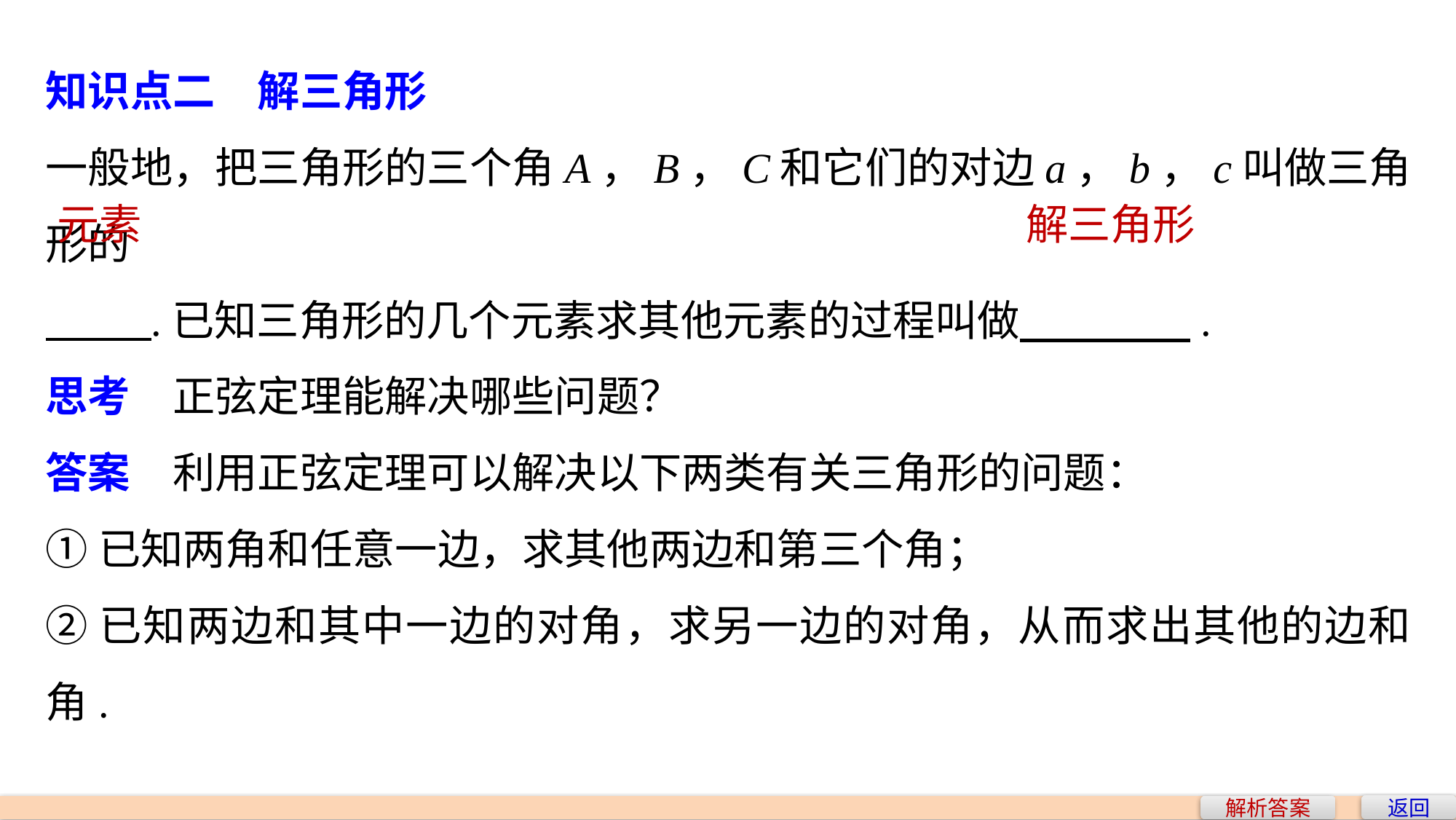

知识点二　解三角形
一般地，把三角形的三个角A，B，C和它们的对边a，b，c叫做三角形的
          .已知三角形的几个元素求其他元素的过程叫做                  .
思考　正弦定理能解决哪些问题？
答案　利用正弦定理可以解决以下两类有关三角形的问题：
①已知两角和任意一边，求其他两边和第三个角；
②已知两边和其中一边的对角，求另一边的对角，从而求出其他的边和角.
元素
解三角形
返回
解析答案